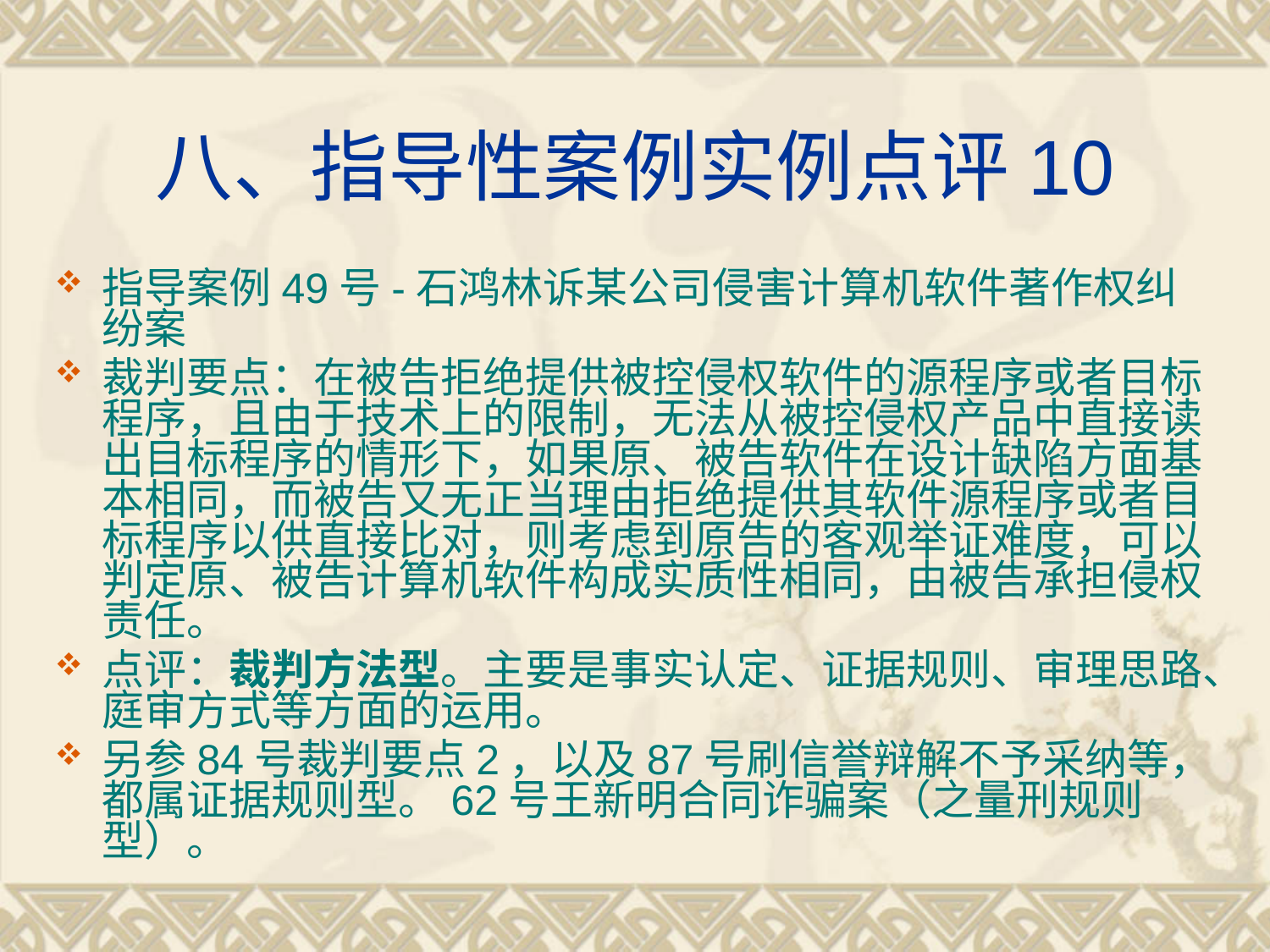

# 八、指导性案例实例点评10
指导案例49号-石鸿林诉某公司侵害计算机软件著作权纠纷案
裁判要点：在被告拒绝提供被控侵权软件的源程序或者目标程序，且由于技术上的限制，无法从被控侵权产品中直接读出目标程序的情形下，如果原、被告软件在设计缺陷方面基本相同，而被告又无正当理由拒绝提供其软件源程序或者目标程序以供直接比对，则考虑到原告的客观举证难度，可以判定原、被告计算机软件构成实质性相同，由被告承担侵权责任。
点评：裁判方法型。主要是事实认定、证据规则、审理思路、庭审方式等方面的运用。
另参84号裁判要点2，以及87号刷信誉辩解不予采纳等，都属证据规则型。62号王新明合同诈骗案（之量刑规则型）。